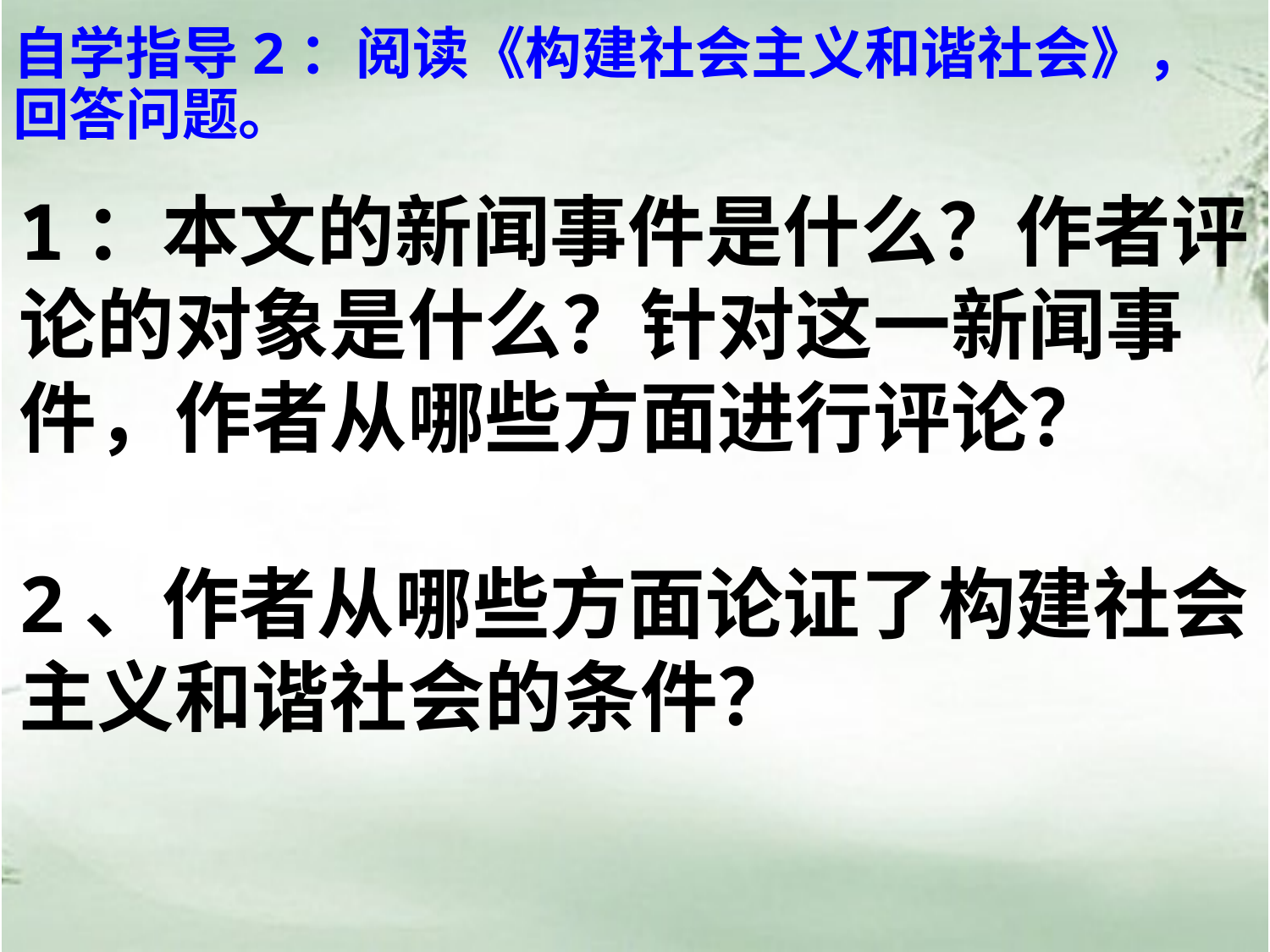

# 自学指导2：阅读《构建社会主义和谐社会》，回答问题。
1：本文的新闻事件是什么？作者评论的对象是什么？针对这一新闻事件，作者从哪些方面进行评论？

2、作者从哪些方面论证了构建社会主义和谐社会的条件？